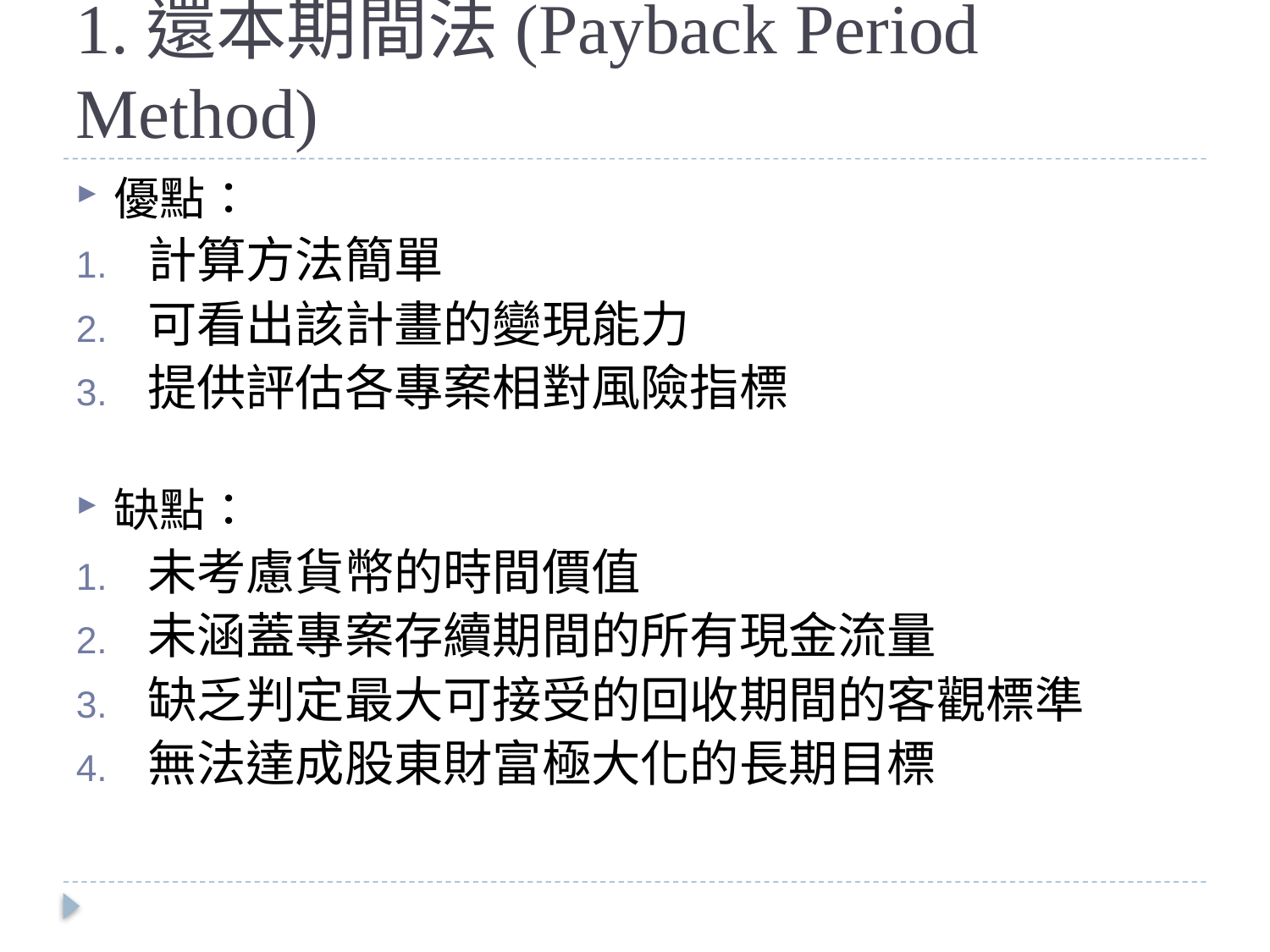

# 1.還本期間法(Payback Period Method)
優點：
計算方法簡單
可看出該計畫的變現能力
提供評估各專案相對風險指標

缺點：
未考慮貨幣的時間價值
未涵蓋專案存續期間的所有現金流量
缺乏判定最大可接受的回收期間的客觀標準
無法達成股東財富極大化的長期目標